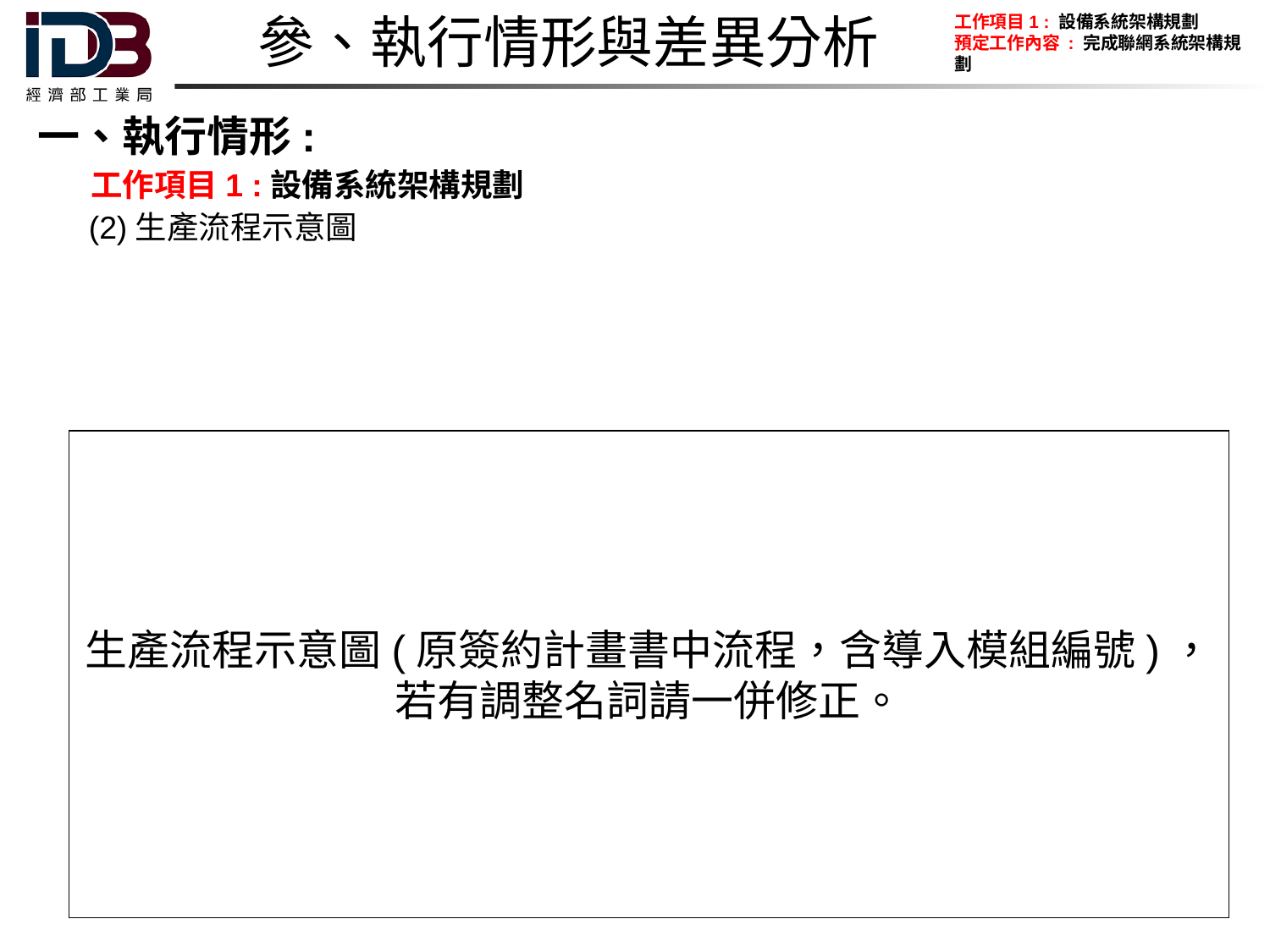

# 參、執行情形與差異分析
工作項目1 : 設備系統架構規劃
預定工作內容 : 完成聯網系統架構規劃
一、執行情形:
工作項目1 :設備系統架構規劃
(2)生產流程示意圖
生產流程示意圖(原簽約計畫書中流程，含導入模組編號)，
若有調整名詞請一併修正。